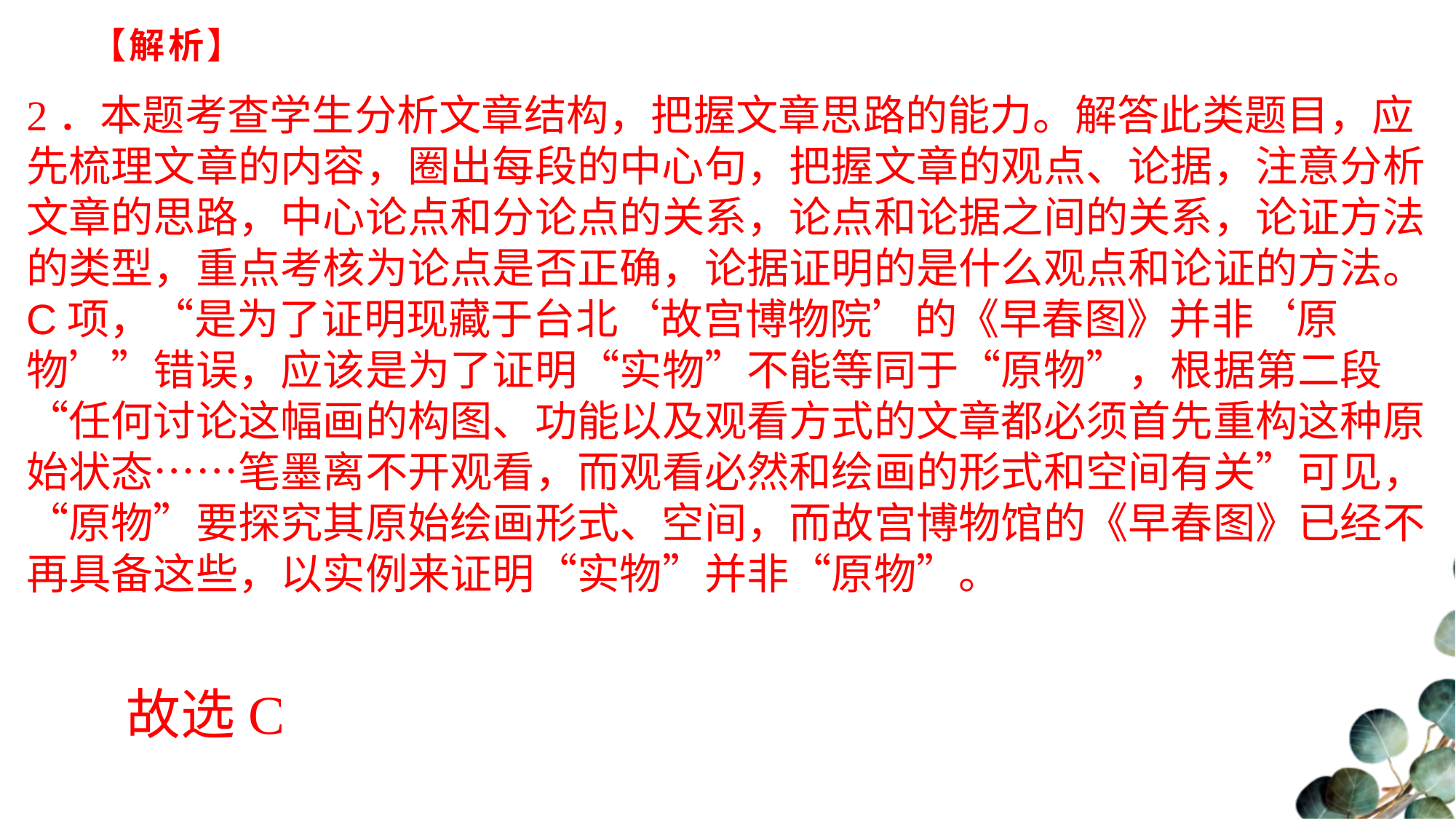

# 【解析】
2．本题考查学生分析文章结构，把握文章思路的能力。解答此类题目，应先梳理文章的内容，圈出每段的中心句，把握文章的观点、论据，注意分析文章的思路，中心论点和分论点的关系，论点和论据之间的关系，论证方法的类型，重点考核为论点是否正确，论据证明的是什么观点和论证的方法。C项，“是为了证明现藏于台北‘故宫博物院’的《早春图》并非‘原物’”错误，应该是为了证明“实物”不能等同于“原物”，根据第二段“任何讨论这幅画的构图、功能以及观看方式的文章都必须首先重构这种原始状态……笔墨离不开观看，而观看必然和绘画的形式和空间有关”可见，“原物”要探究其原始绘画形式、空间，而故宫博物馆的《早春图》已经不再具备这些，以实例来证明“实物”并非“原物”。
故选C